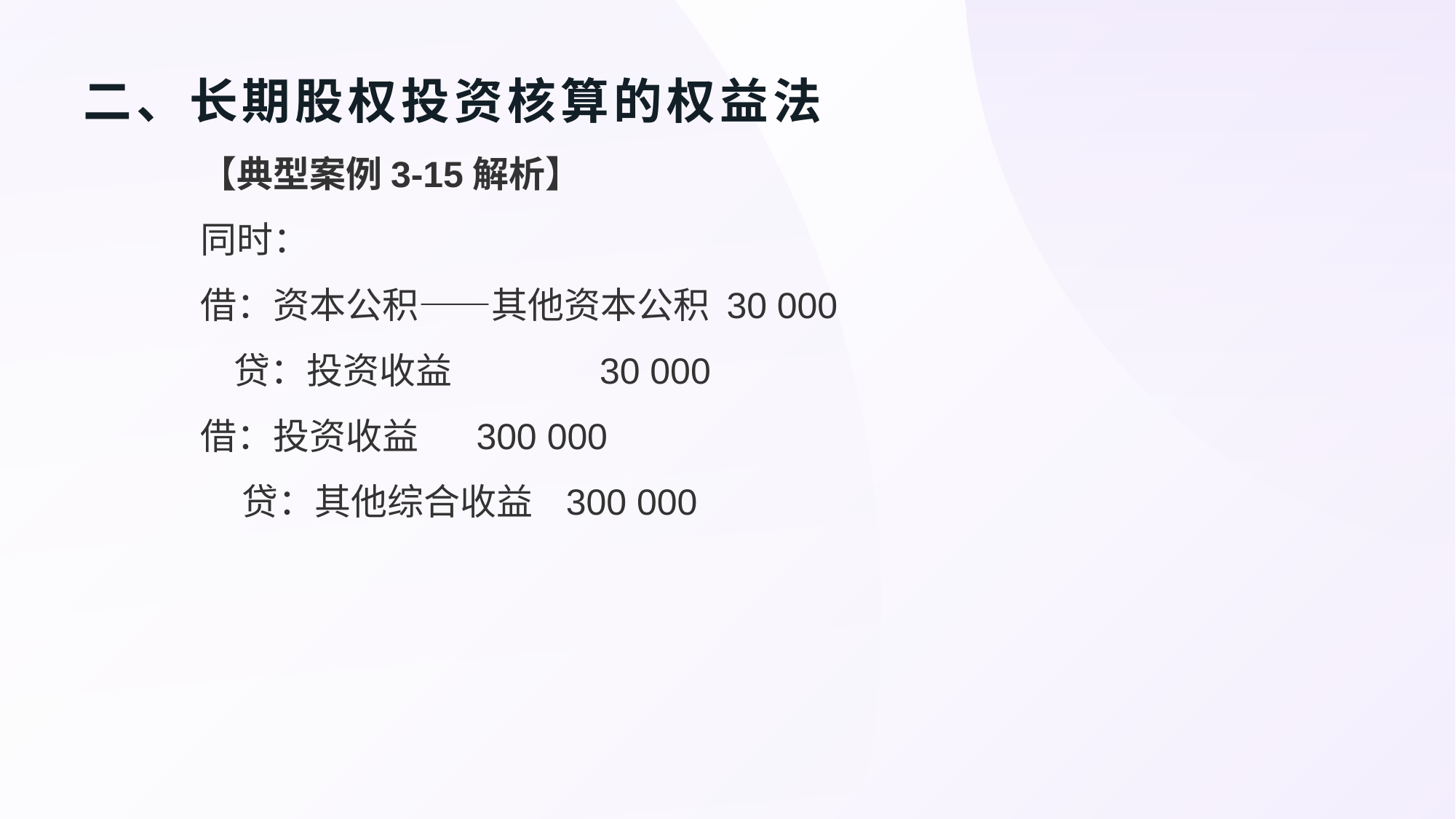

# 二、长期股权投资核算的权益法
【典型案例3-15解析】
同时：
借：资本公积——其他资本公积 30 000
   贷：投资收益                 30 000
借：投资收益      300 000
    贷：其他综合收益   300 000